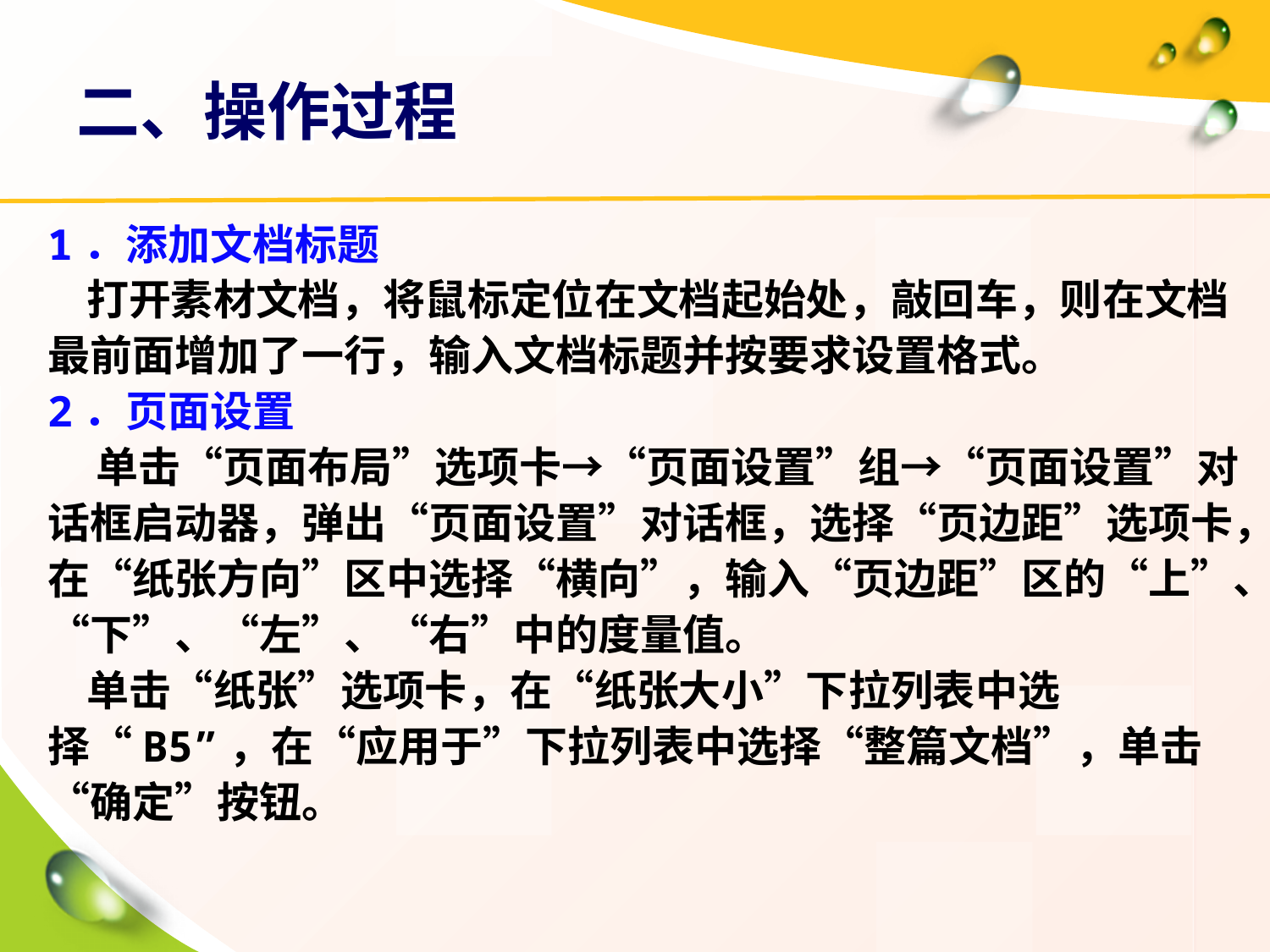

# 二、操作过程
1．添加文档标题
   打开素材文档，将鼠标定位在文档起始处，敲回车，则在文档最前面增加了一行，输入文档标题并按要求设置格式。
2．页面设置
    单击“页面布局”选项卡→“页面设置”组→“页面设置”对话框启动器，弹出“页面设置”对话框，选择“页边距”选项卡，在“纸张方向”区中选择“横向”，输入“页边距”区的“上”、“下”、“左”、“右”中的度量值。
   单击“纸张”选项卡，在“纸张大小”下拉列表中选择“B5”，在“应用于”下拉列表中选择“整篇文档”，单击“确定”按钮。